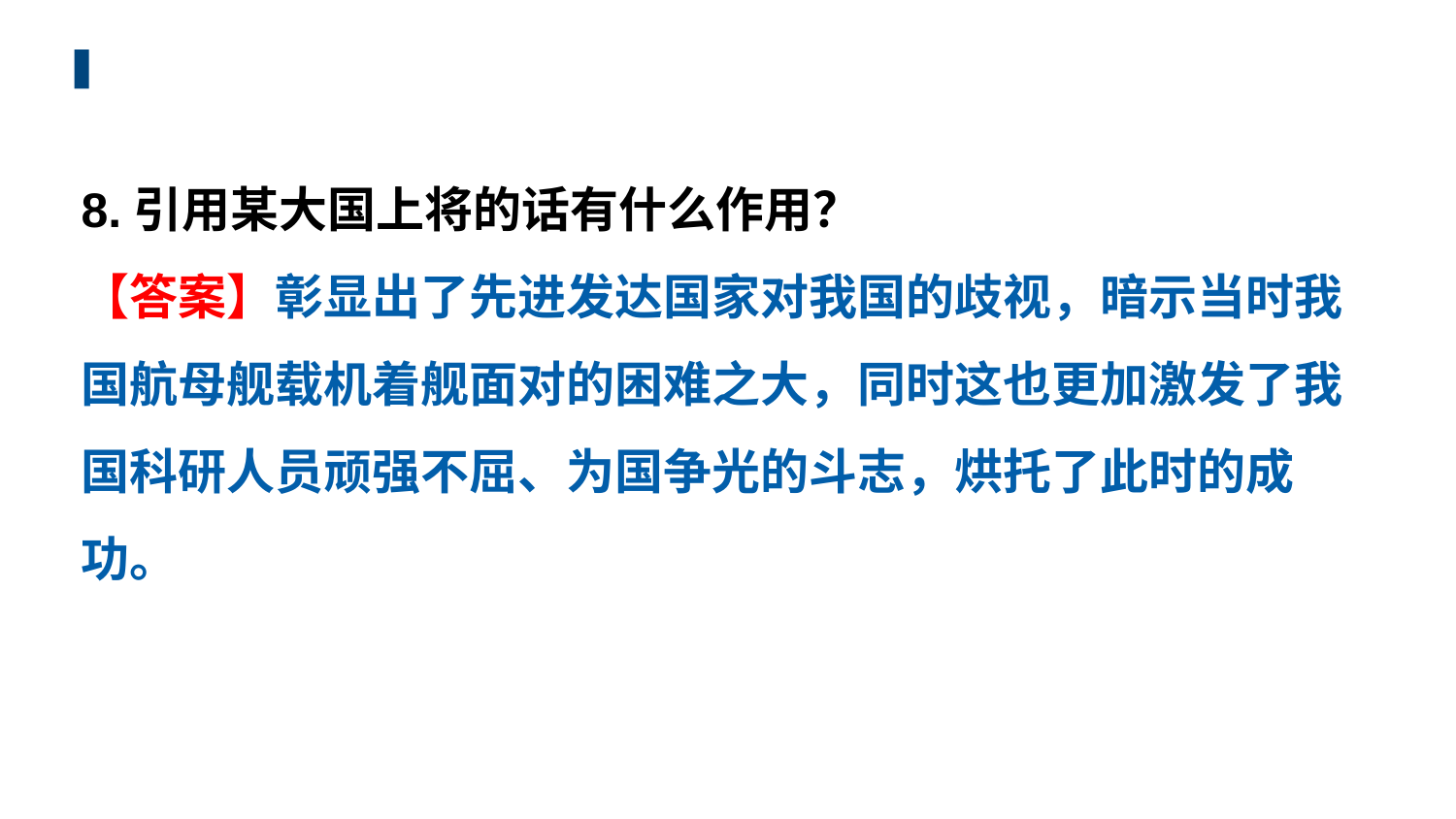

8.引用某大国上将的话有什么作用？
【答案】彰显出了先进发达国家对我国的歧视，暗示当时我国航母舰载机着舰面对的困难之大，同时这也更加激发了我国科研人员顽强不屈、为国争光的斗志，烘托了此时的成功。